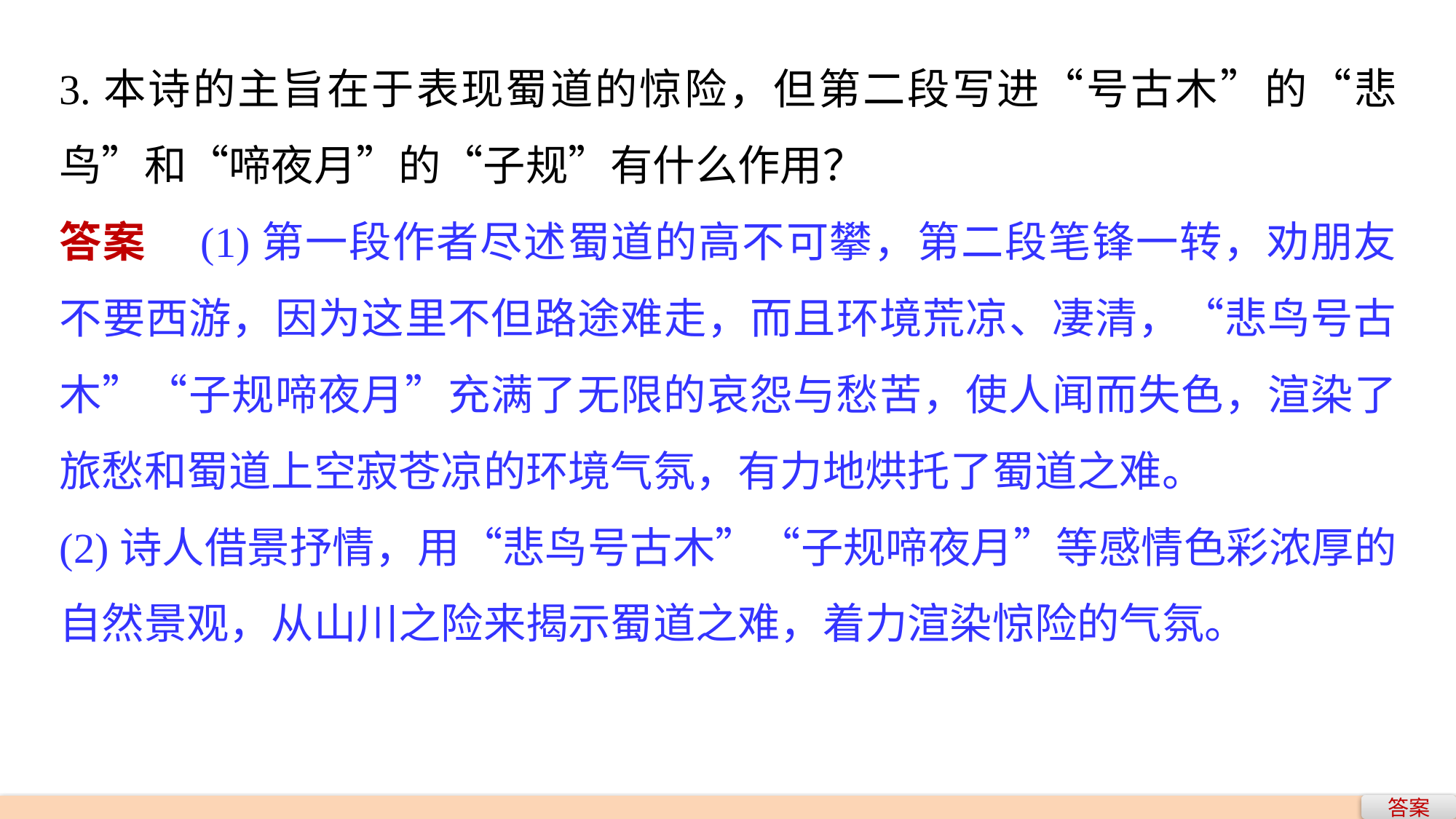

3.本诗的主旨在于表现蜀道的惊险，但第二段写进“号古木”的“悲鸟”和“啼夜月”的“子规”有什么作用？
答案　(1)第一段作者尽述蜀道的高不可攀，第二段笔锋一转，劝朋友不要西游，因为这里不但路途难走，而且环境荒凉、凄清，“悲鸟号古木”“子规啼夜月”充满了无限的哀怨与愁苦，使人闻而失色，渲染了旅愁和蜀道上空寂苍凉的环境气氛，有力地烘托了蜀道之难。
(2)诗人借景抒情，用“悲鸟号古木”“子规啼夜月”等感情色彩浓厚的自然景观，从山川之险来揭示蜀道之难，着力渲染惊险的气氛。
答案